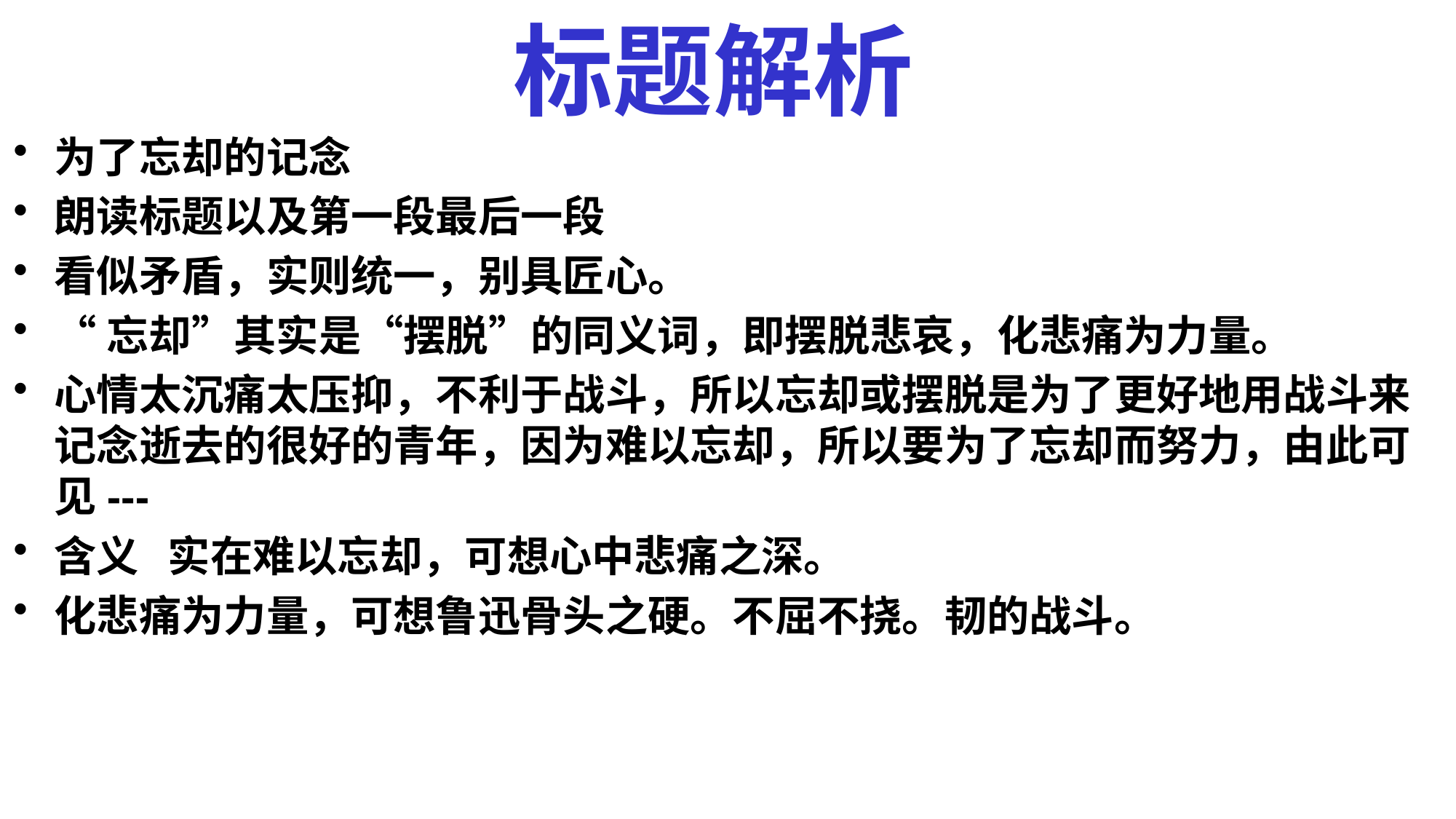

# 标题解析
为了忘却的记念
朗读标题以及第一段最后一段
看似矛盾，实则统一，别具匠心。
“忘却”其实是“摆脱”的同义词，即摆脱悲哀，化悲痛为力量。
心情太沉痛太压抑，不利于战斗，所以忘却或摆脱是为了更好地用战斗来记念逝去的很好的青年，因为难以忘却，所以要为了忘却而努力，由此可见---
含义   实在难以忘却，可想心中悲痛之深。
化悲痛为力量，可想鲁迅骨头之硬。不屈不挠。韧的战斗。